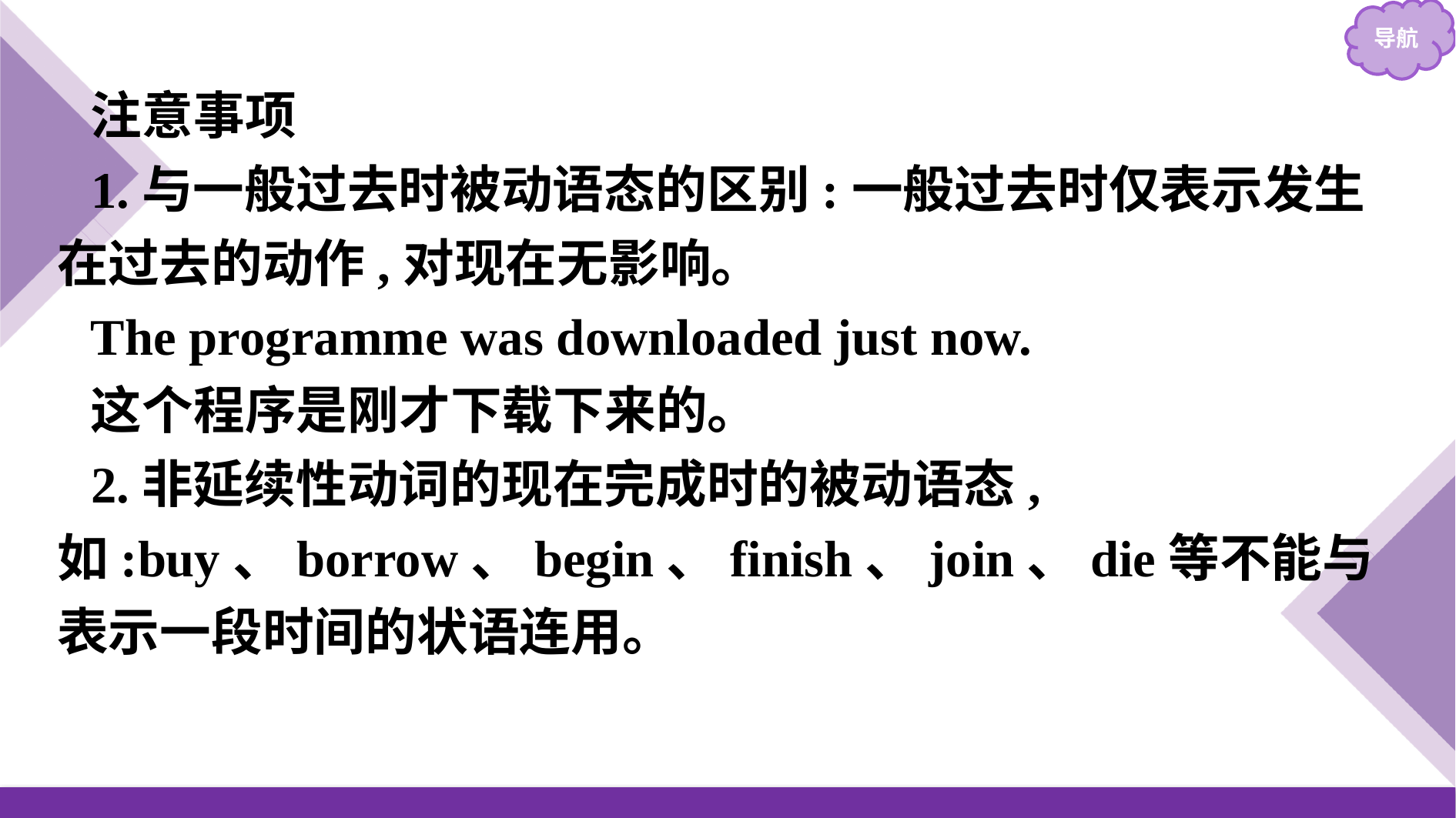

注意事项
1.与一般过去时被动语态的区别:一般过去时仅表示发生在过去的动作,对现在无影响。
The programme was downloaded just now.
这个程序是刚才下载下来的。
2.非延续性动词的现在完成时的被动语态,如:buy、borrow、begin、finish、join、die等不能与表示一段时间的状语连用。